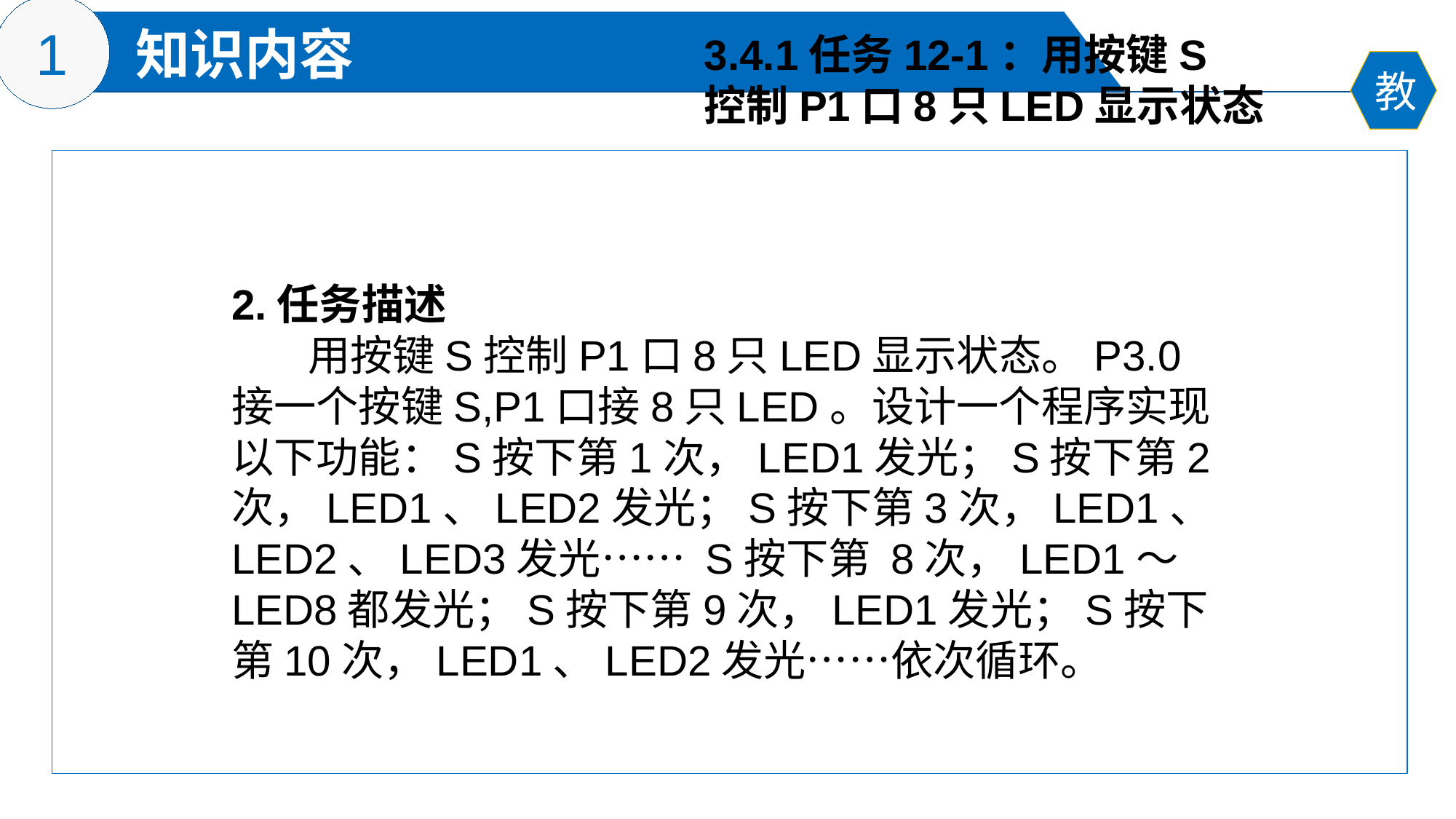

3.4.1任务12-1：用按键S
控制P1口8只LED显示状态
2.任务描述
       用按键S控制P1口8只LED显示状态。P3.0接一个按键S,P1口接8只LED。设计一个程序实现以下功能：S按下第1次，LED1发光；S按下第2次，LED1、LED2发光；S按下第3次，LED1、LED2、LED3发光…… S按下第 8次，LED1～LED8都发光；S按下第9次，LED1发光；S按下第10次，LED1、LED2发光……依次循环。